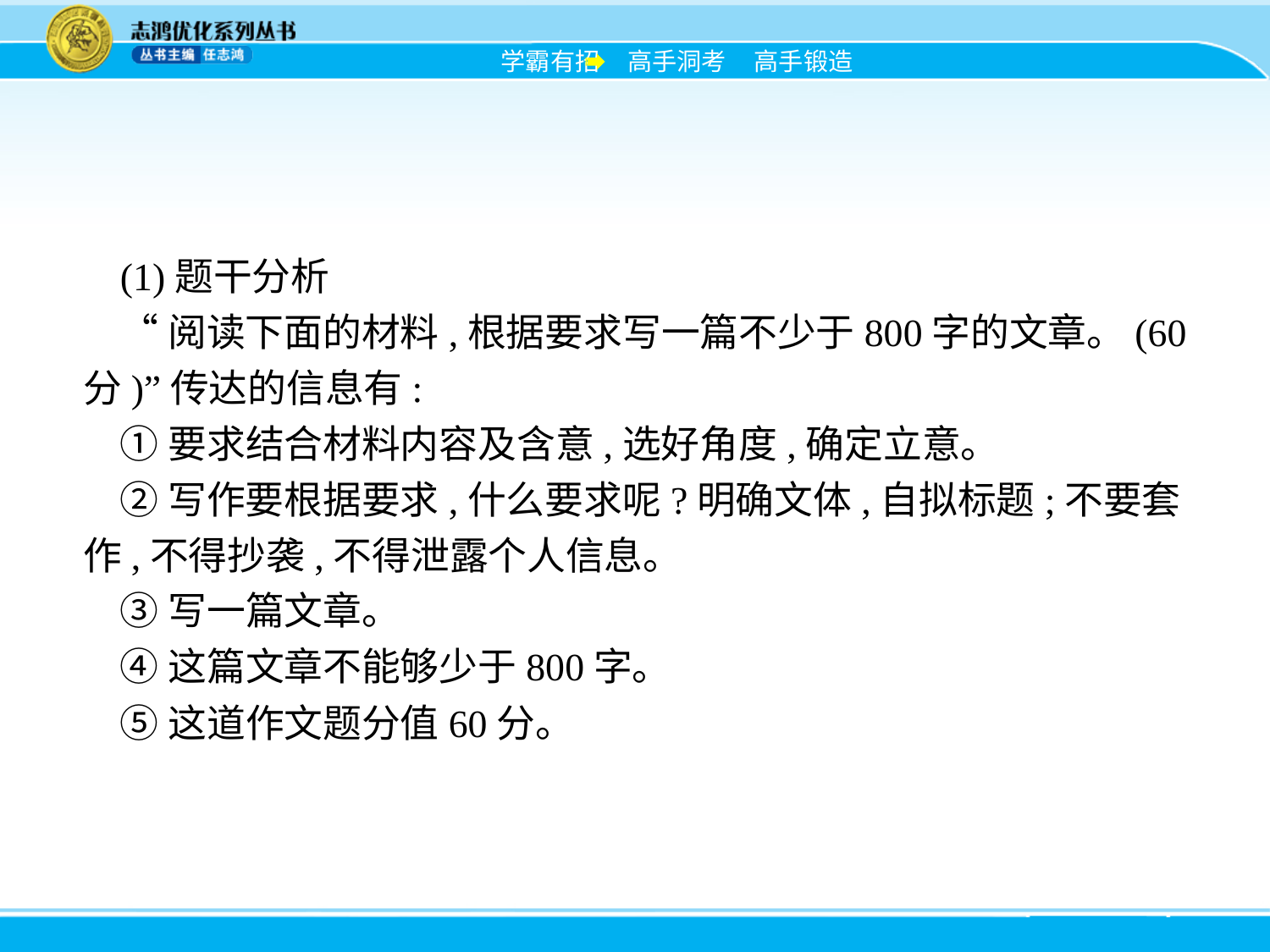

(1)题干分析
“阅读下面的材料,根据要求写一篇不少于800字的文章。(60分)”传达的信息有:
①要求结合材料内容及含意,选好角度,确定立意。
②写作要根据要求,什么要求呢?明确文体,自拟标题;不要套作,不得抄袭,不得泄露个人信息。
③写一篇文章。
④这篇文章不能够少于800字。
⑤这道作文题分值60分。